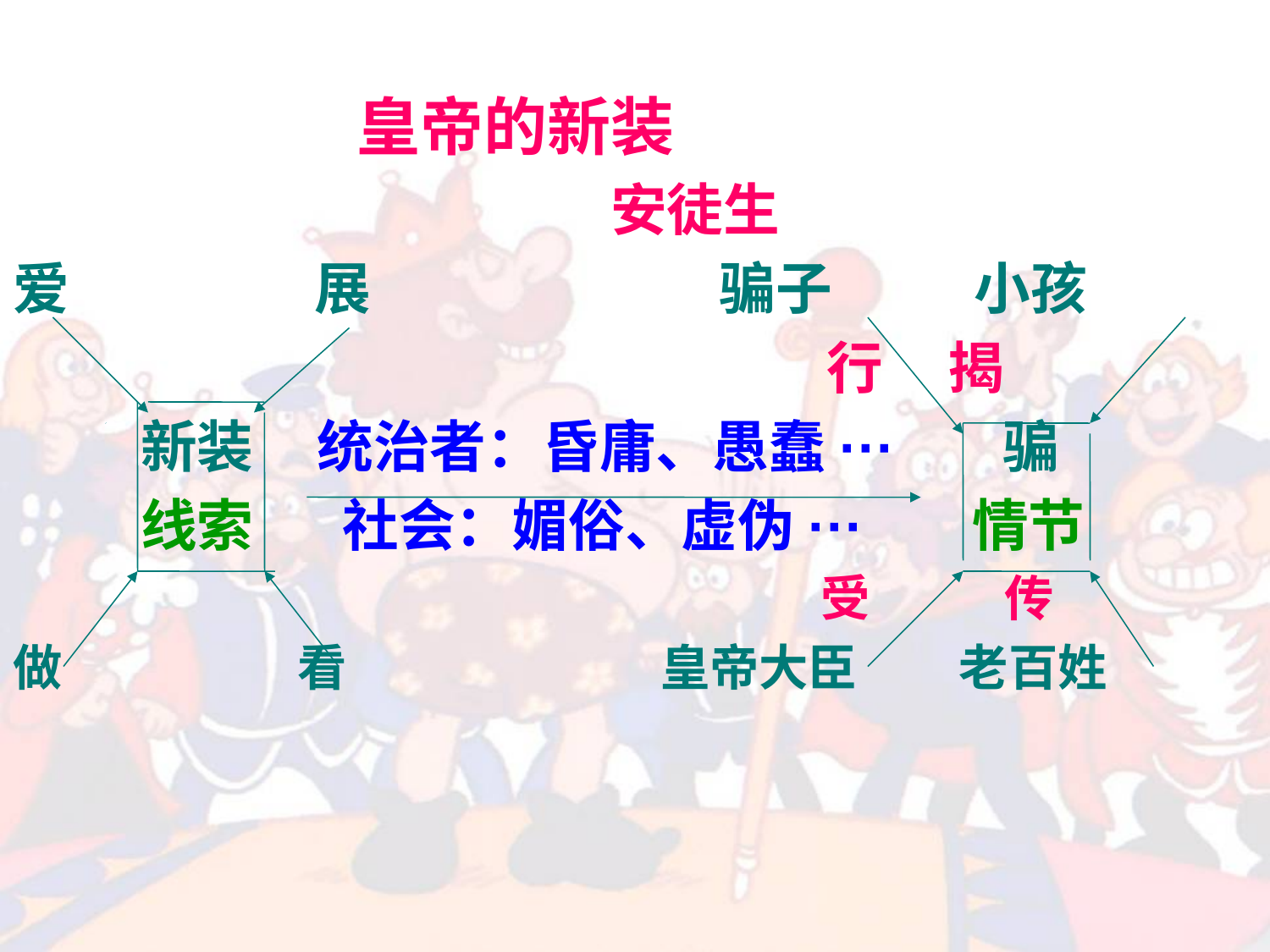

皇帝的新装
                                              安徒生
爱                   展                           骗子           小孩
                                                              行     揭
         新装     统治者：昏庸、愚蠢···      骗
         线索       社会：媚俗、虚伪···      情节
                                                                       受            传
做                     看                            皇帝大臣         老百姓
#